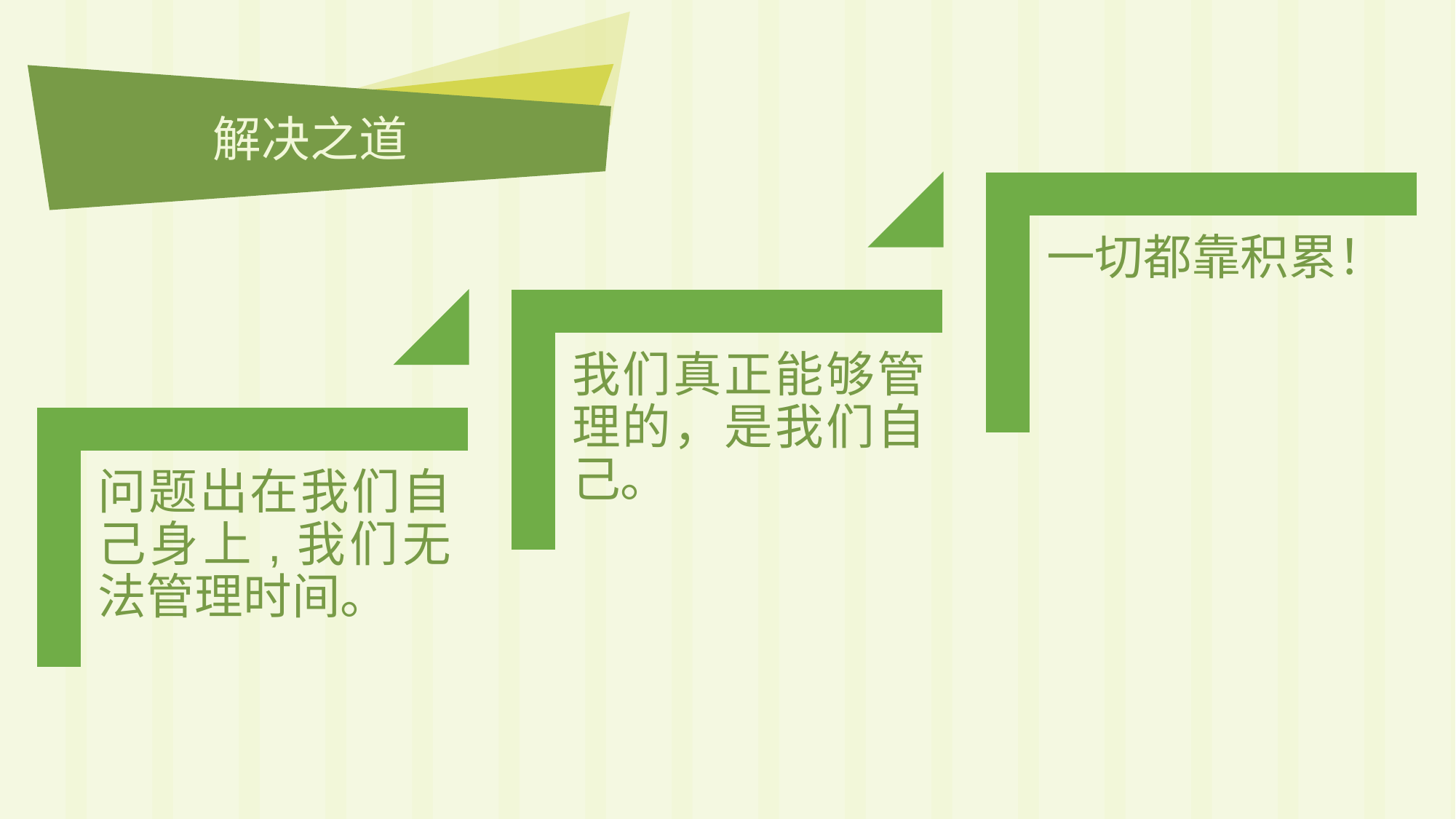

解决之道

一切都靠积累！

我们真正能够管理的，是我们自己。
问题出在我们自己身上,我们无法管理时间。